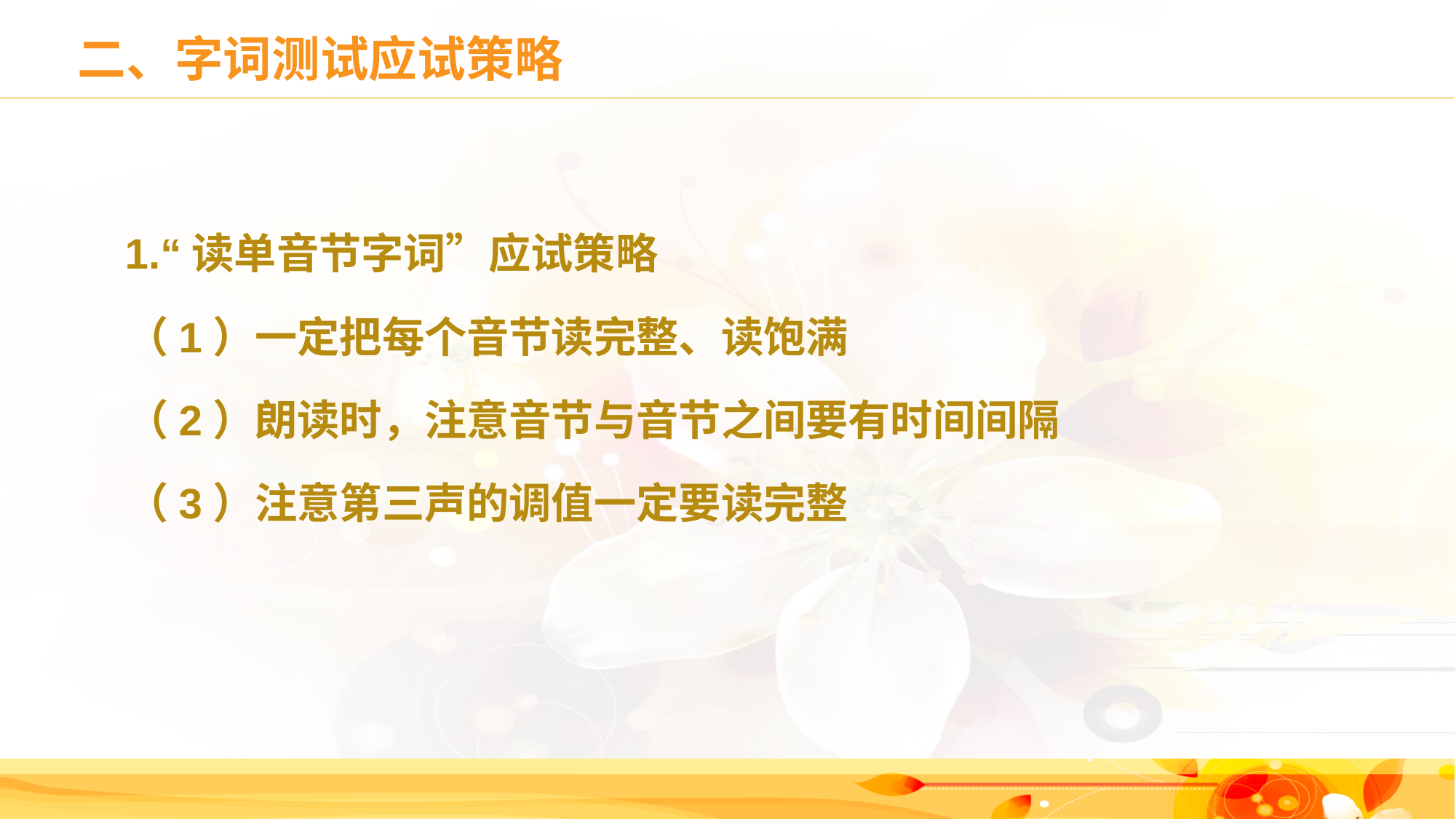

# 二、字词测试应试策略
    1.“读单音节字词”应试策略
    （1）一定把每个音节读完整、读饱满
    （2）朗读时，注意音节与音节之间要有时间间隔
    （3）注意第三声的调值一定要读完整